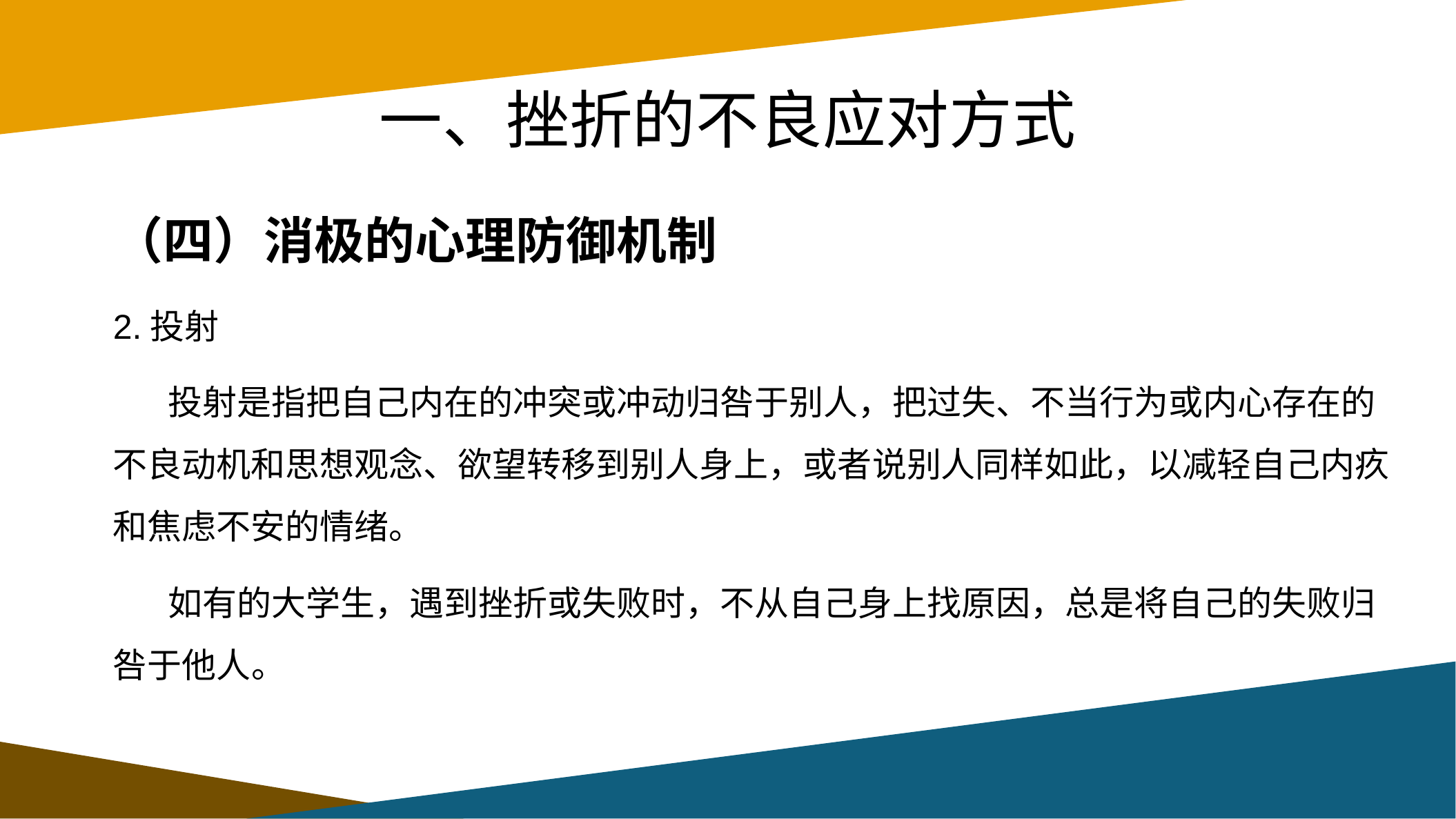

# 一、挫折的不良应对方式
（四）消极的心理防御机制
2.投射
      投射是指把自己内在的冲突或冲动归咎于别人，把过失、不当行为或内心存在的不良动机和思想观念、欲望转移到别人身上，或者说别人同样如此，以减轻自己内疚和焦虑不安的情绪。
      如有的大学生，遇到挫折或失败时，不从自己身上找原因，总是将自己的失败归咎于他人。